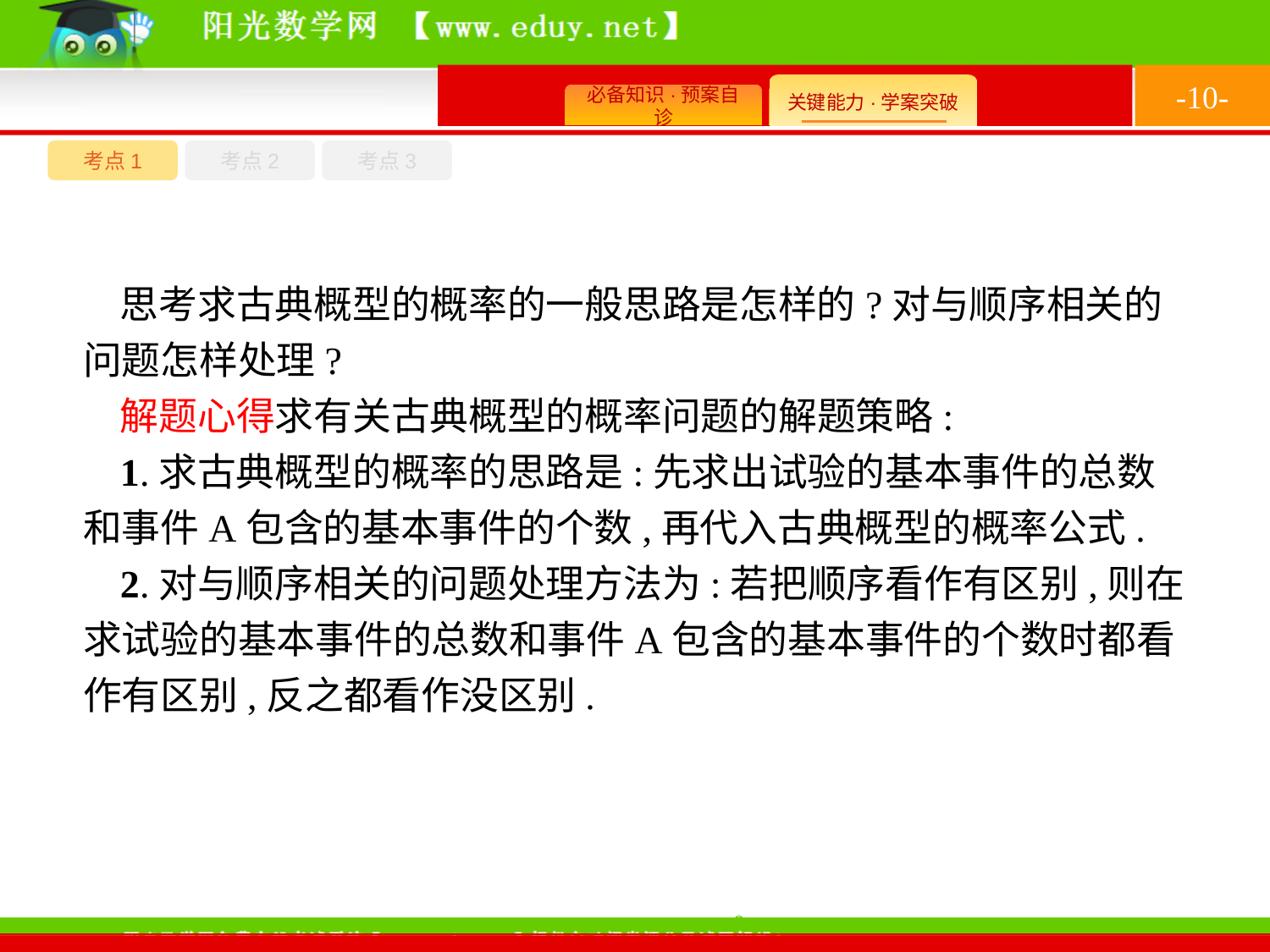

-10-
考点1
考点3
考点2
思考求古典概型的概率的一般思路是怎样的?对与顺序相关的问题怎样处理?
解题心得求有关古典概型的概率问题的解题策略:
1.求古典概型的概率的思路是:先求出试验的基本事件的总数和事件A包含的基本事件的个数,再代入古典概型的概率公式.
2.对与顺序相关的问题处理方法为:若把顺序看作有区别,则在求试验的基本事件的总数和事件A包含的基本事件的个数时都看作有区别,反之都看作没区别.